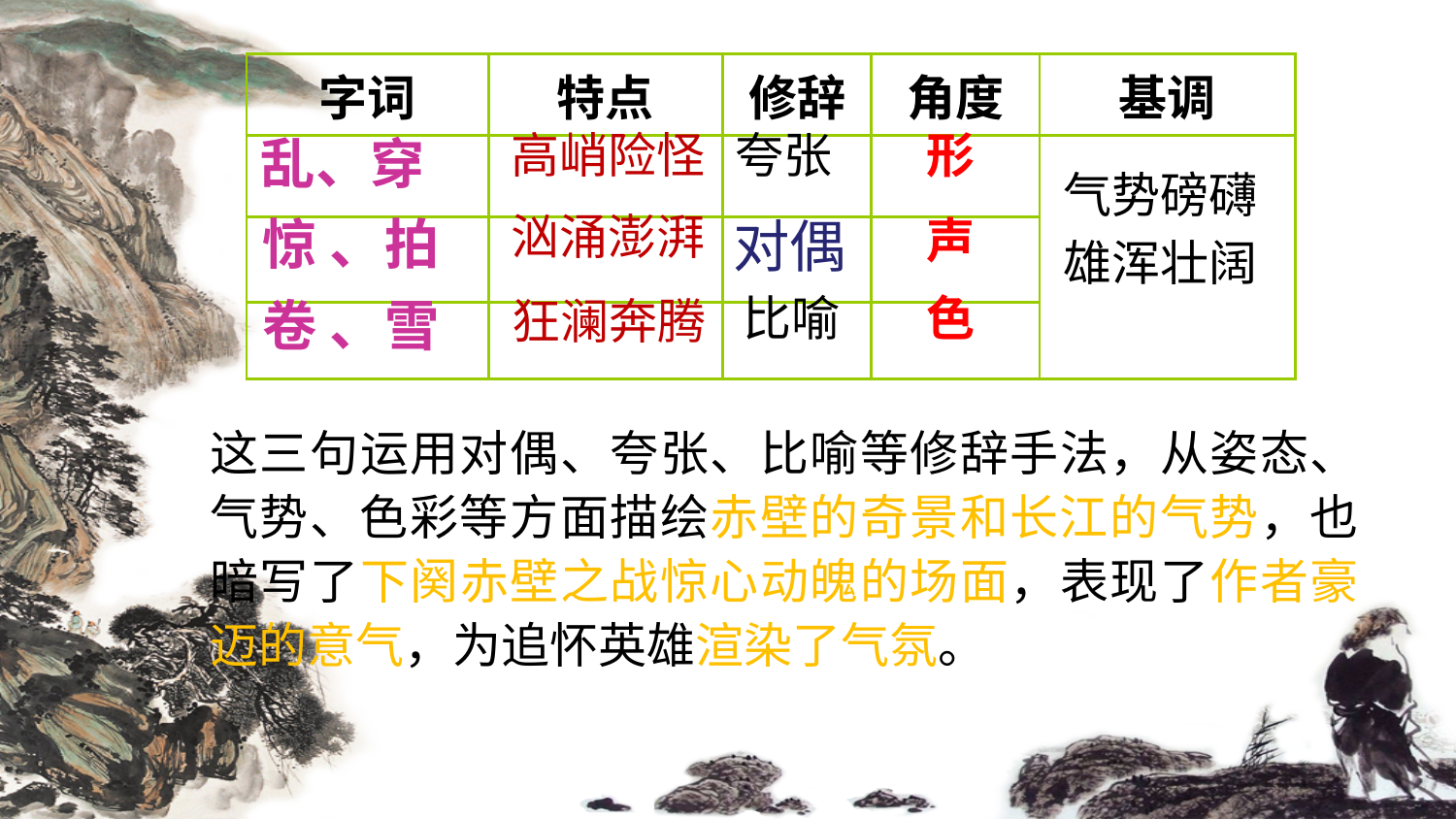

| 字词 | 特点 | 修辞 | 角度 | 基调 |
| --- | --- | --- | --- | --- |
|  |  |  |  |  |
|  |  |  |  |  |
|  |  |  |  |  |
   高峭险怪
夸张
    形
乱、穿
气势磅礴
雄浑壮阔
   汹涌澎湃
对偶
惊 、拍
    声
比喻
    色
卷 、雪
    狂澜奔腾
这三句运用对偶、夸张、比喻等修辞手法，从姿态、气势、色彩等方面描绘赤壁的奇景和长江的气势，也暗写了下阕赤壁之战惊心动魄的场面，表现了作者豪迈的意气，为追怀英雄渲染了气氛。